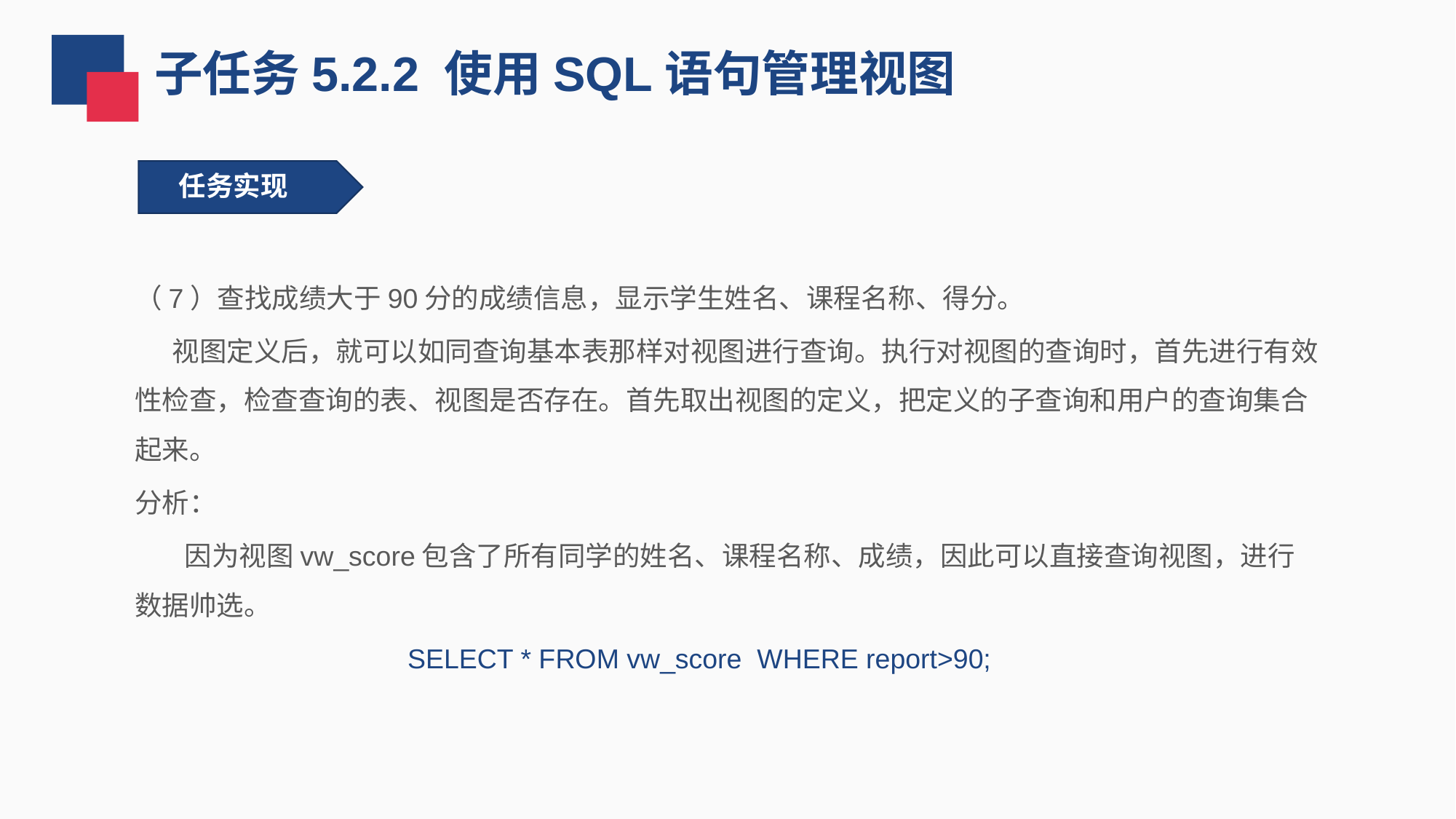

子任务5.2.2 使用SQL语句管理视图

任务实现
（7）查找成绩大于90分的成绩信息，显示学生姓名、课程名称、得分。
     视图定义后，就可以如同查询基本表那样对视图进行查询。执行对视图的查询时，首先进行有效性检查，检查查询的表、视图是否存在。首先取出视图的定义，把定义的子查询和用户的查询集合起来。
分析：
       因为视图vw_score包含了所有同学的姓名、课程名称、成绩，因此可以直接查询视图，进行数据帅选。
SELECT * FROM vw_score  WHERE report>90;